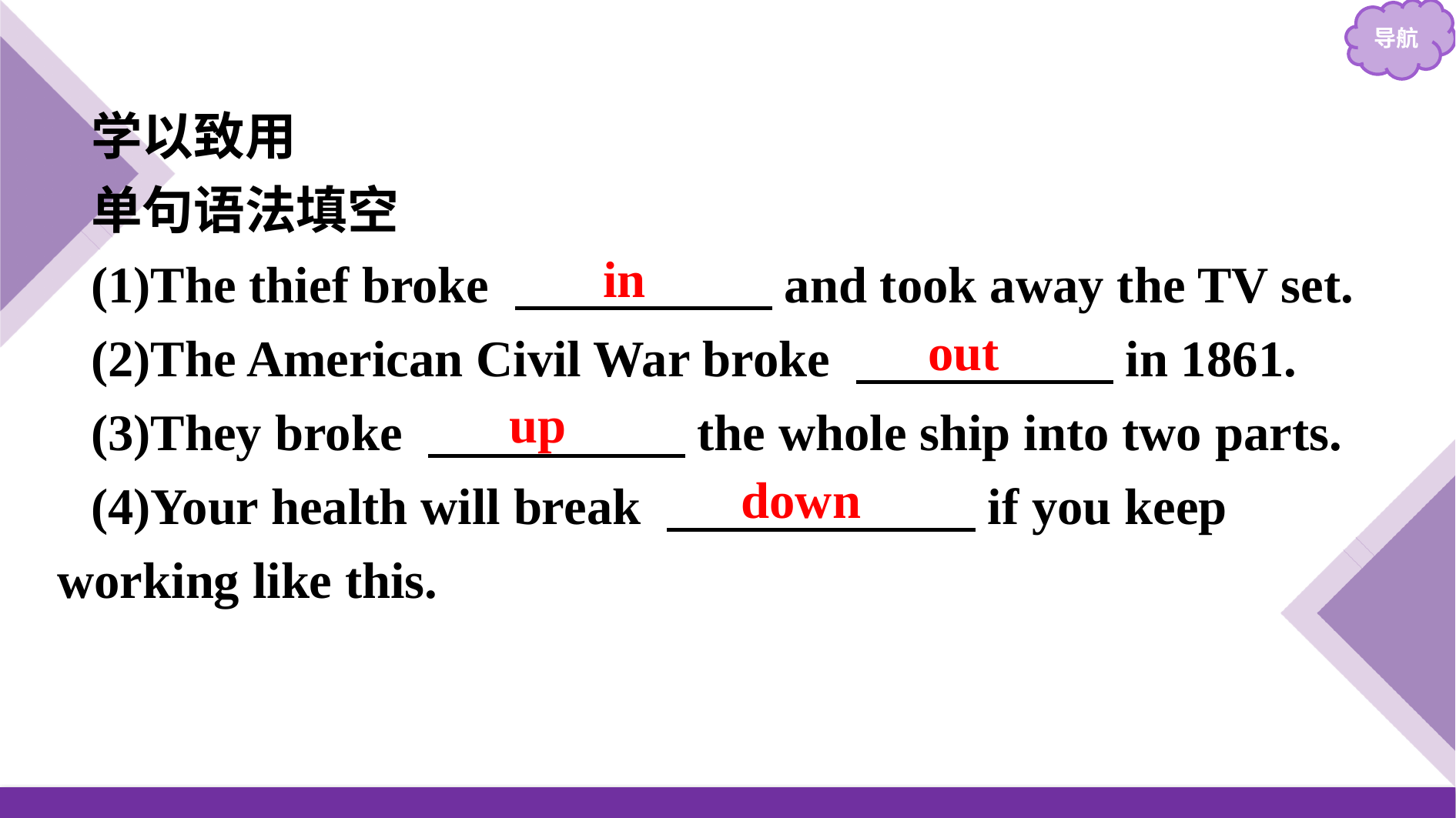

学以致用
单句语法填空
(1)The thief broke 　　　　　and took away the TV set.
(2)The American Civil War broke 　　　　　in 1861.
(3)They broke 　　　　　the whole ship into two parts.
(4)Your health will break 　　　　　　if you keep working like this.
in
out
up
down